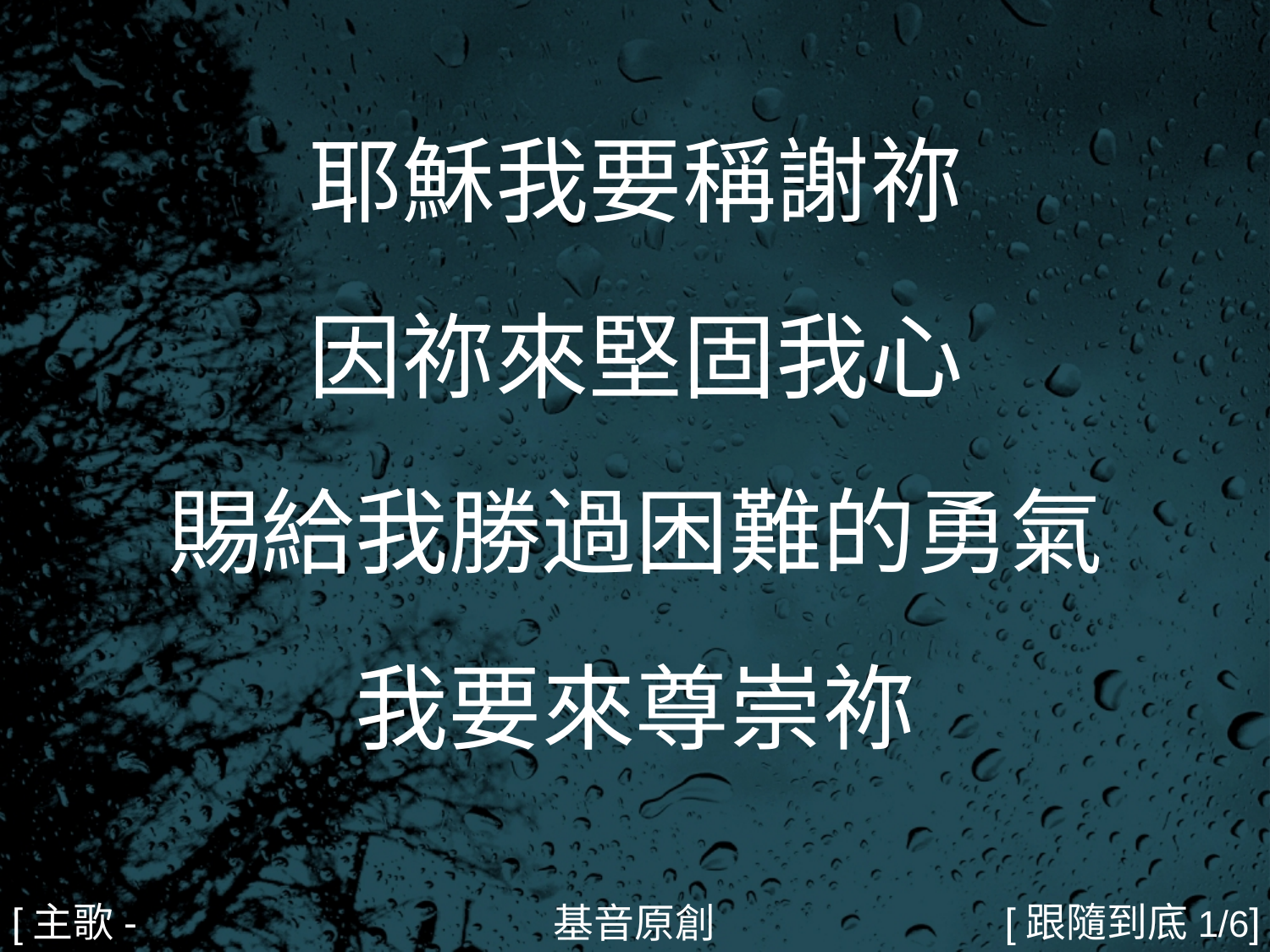

耶穌我要稱謝祢

因祢來堅固我心

賜給我勝過困難的勇氣

我要來尊崇祢

#

[主歌-1]
[跟隨到底1/6]
基音原創